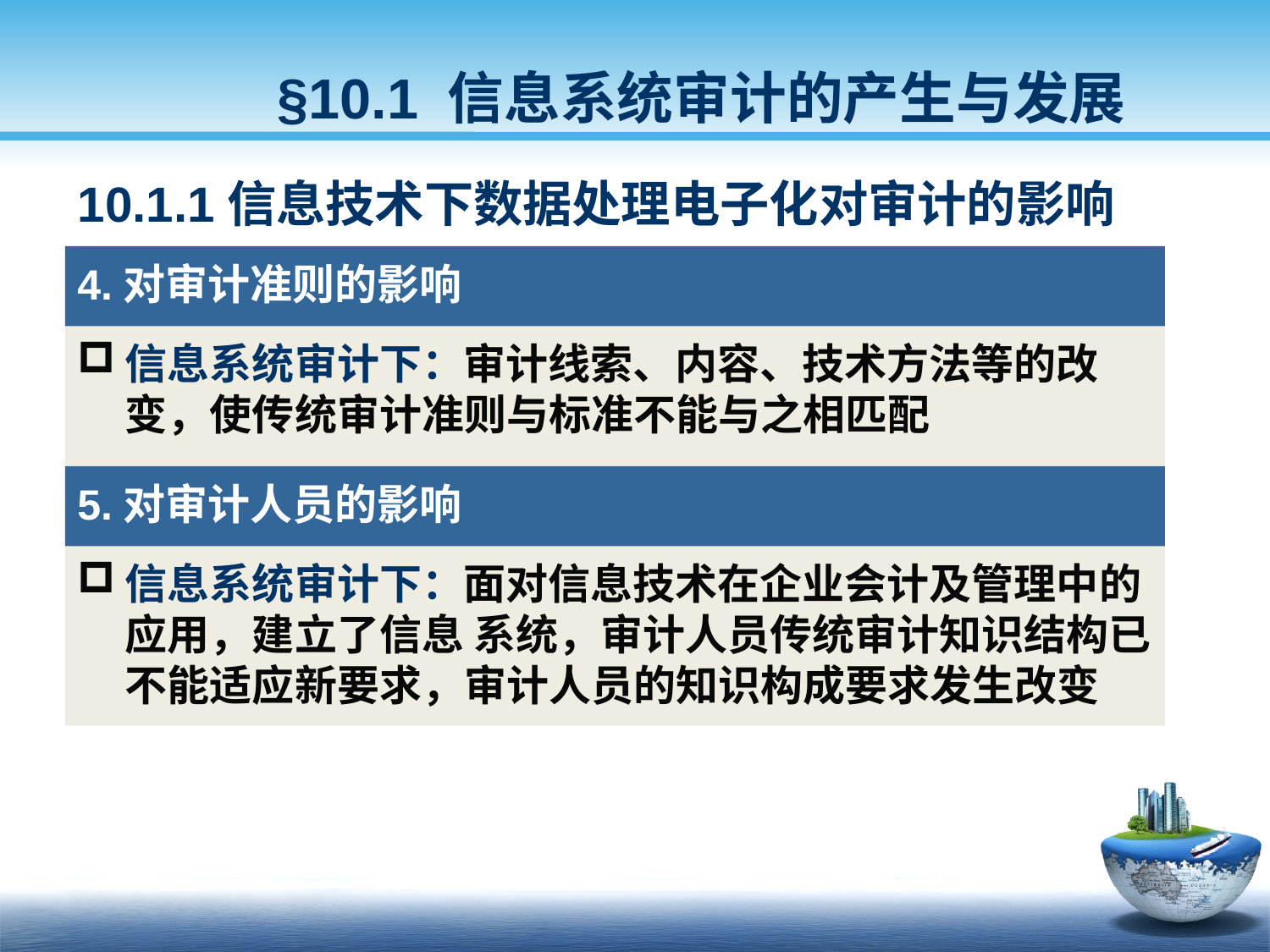

§10.1 信息系统审计的产生与发展
10.1.1信息技术下数据处理电子化对审计的影响
4.对审计准则的影响
信息系统审计下：审计线索、内容、技术方法等的改变，使传统审计准则与标准不能与之相匹配
5.对审计人员的影响
信息系统审计下：面对信息技术在企业会计及管理中的应用，建立了信息 系统，审计人员传统审计知识结构已不能适应新要求，审计人员的知识构成要求发生改变